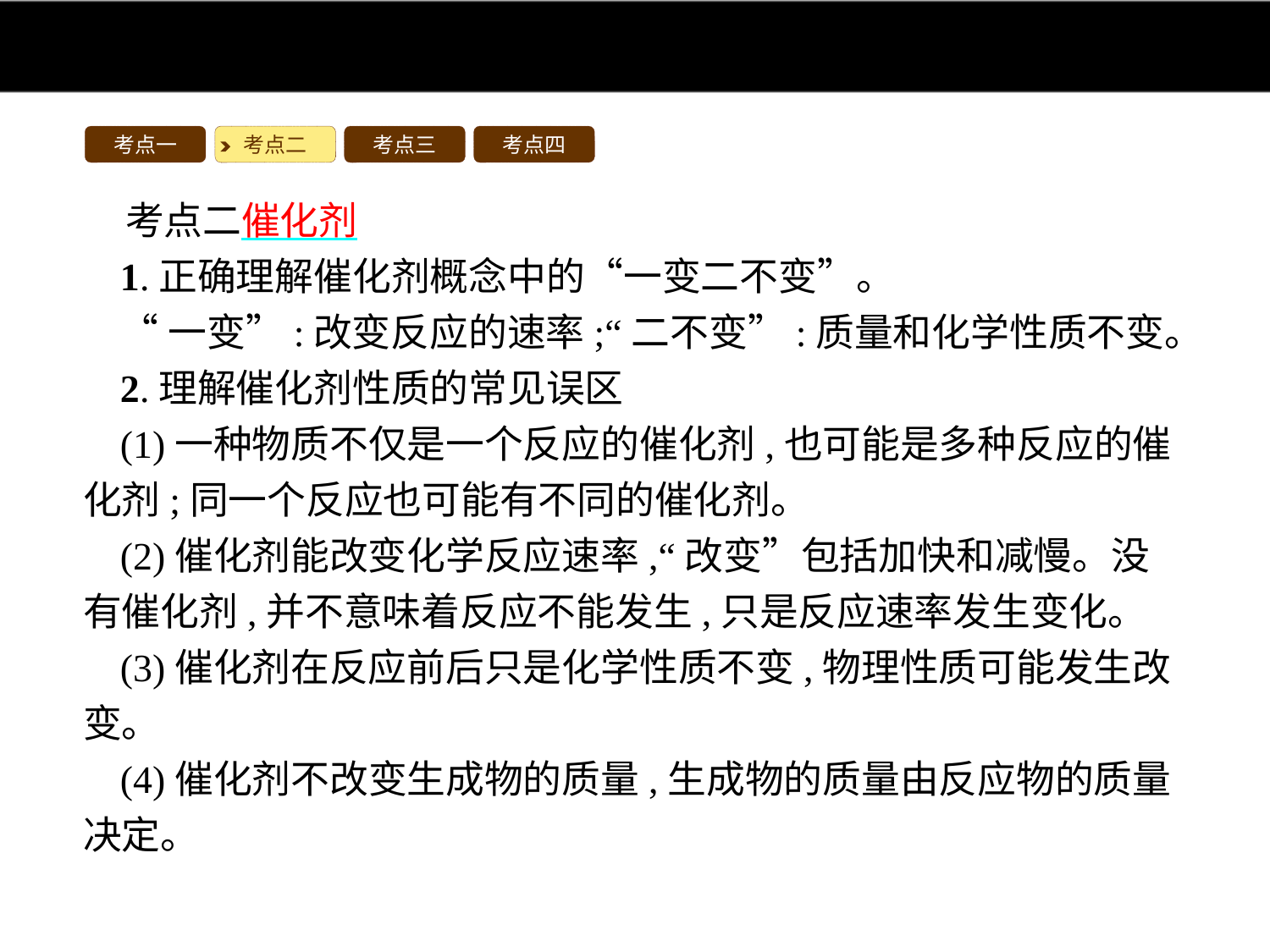

考点一
考点二
考点三
考点四

考点二催化剂
1.正确理解催化剂概念中的“一变二不变”。
“一变”:改变反应的速率;“二不变”:质量和化学性质不变。
2.理解催化剂性质的常见误区
(1)一种物质不仅是一个反应的催化剂,也可能是多种反应的催化剂;同一个反应也可能有不同的催化剂。
(2)催化剂能改变化学反应速率,“改变”包括加快和减慢。没有催化剂,并不意味着反应不能发生,只是反应速率发生变化。
(3)催化剂在反应前后只是化学性质不变,物理性质可能发生改变。
(4)催化剂不改变生成物的质量,生成物的质量由反应物的质量决定。